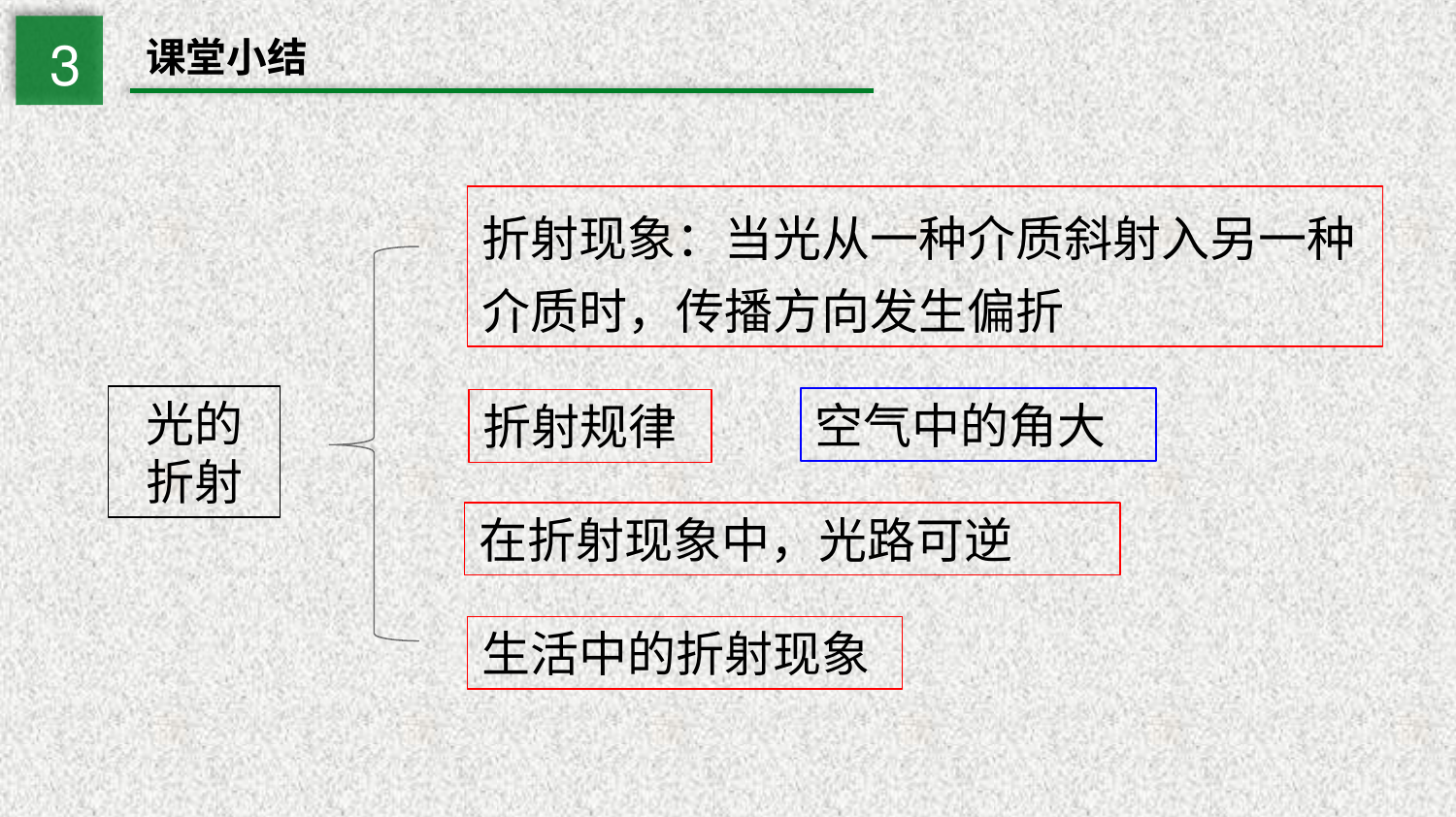

3
课堂小结
折射现象：当光从一种介质斜射入另一种介质时，传播方向发生偏折

光的折射
空气中的角大
折射规律
在折射现象中，光路可逆
生活中的折射现象